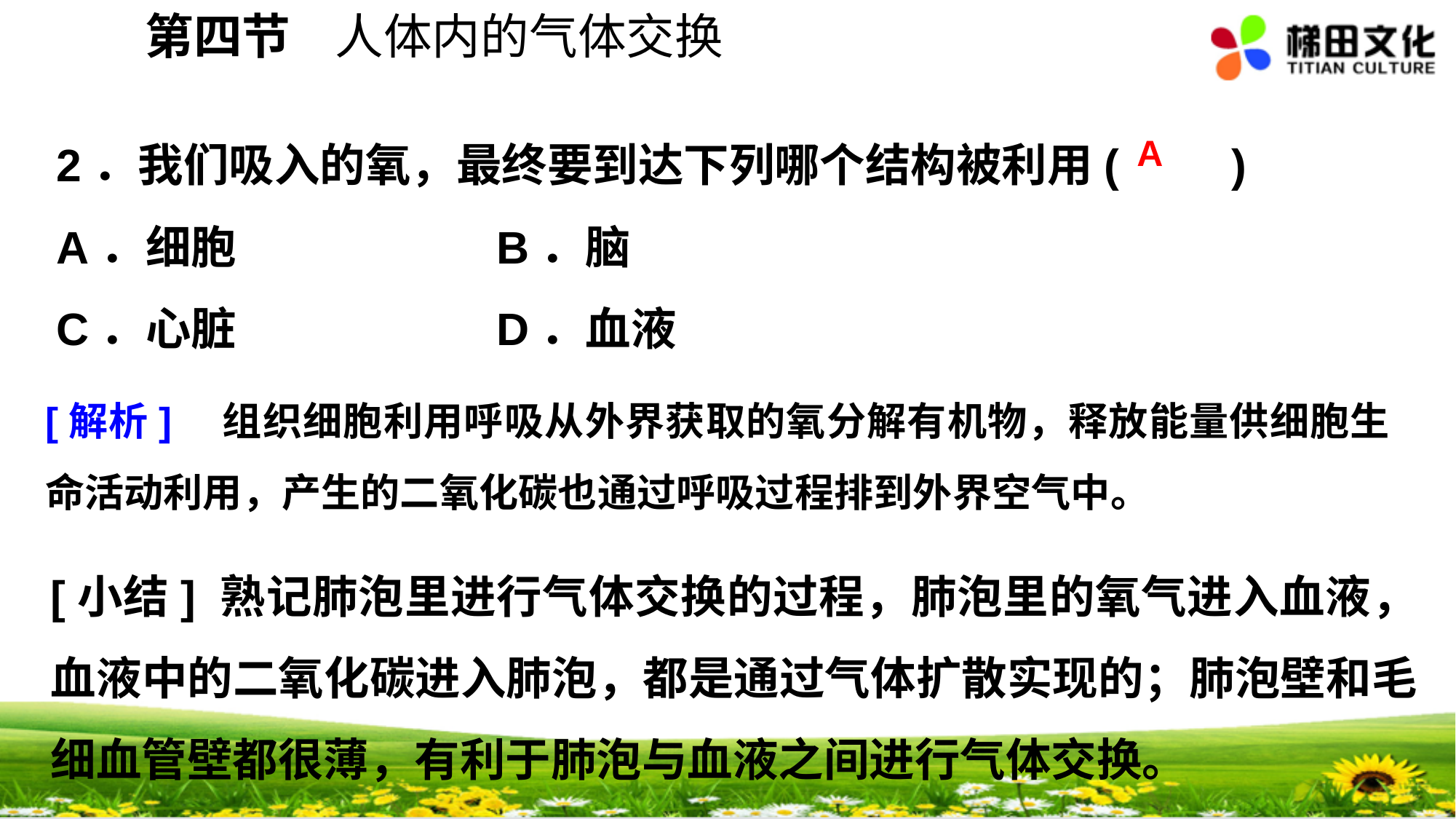

第四节    人体内的气体交换
2．我们吸入的氧，最终要到达下列哪个结构被利用(　　)
A．细胞                        B．脑
C．心脏                        D．血液
A
[解析]　组织细胞利用呼吸从外界获取的氧分解有机物，释放能量供细胞生命活动利用，产生的二氧化碳也通过呼吸过程排到外界空气中。
[小结] 熟记肺泡里进行气体交换的过程，肺泡里的氧气进入血液，血液中的二氧化碳进入肺泡，都是通过气体扩散实现的；肺泡壁和毛细血管壁都很薄，有利于肺泡与血液之间进行气体交换。